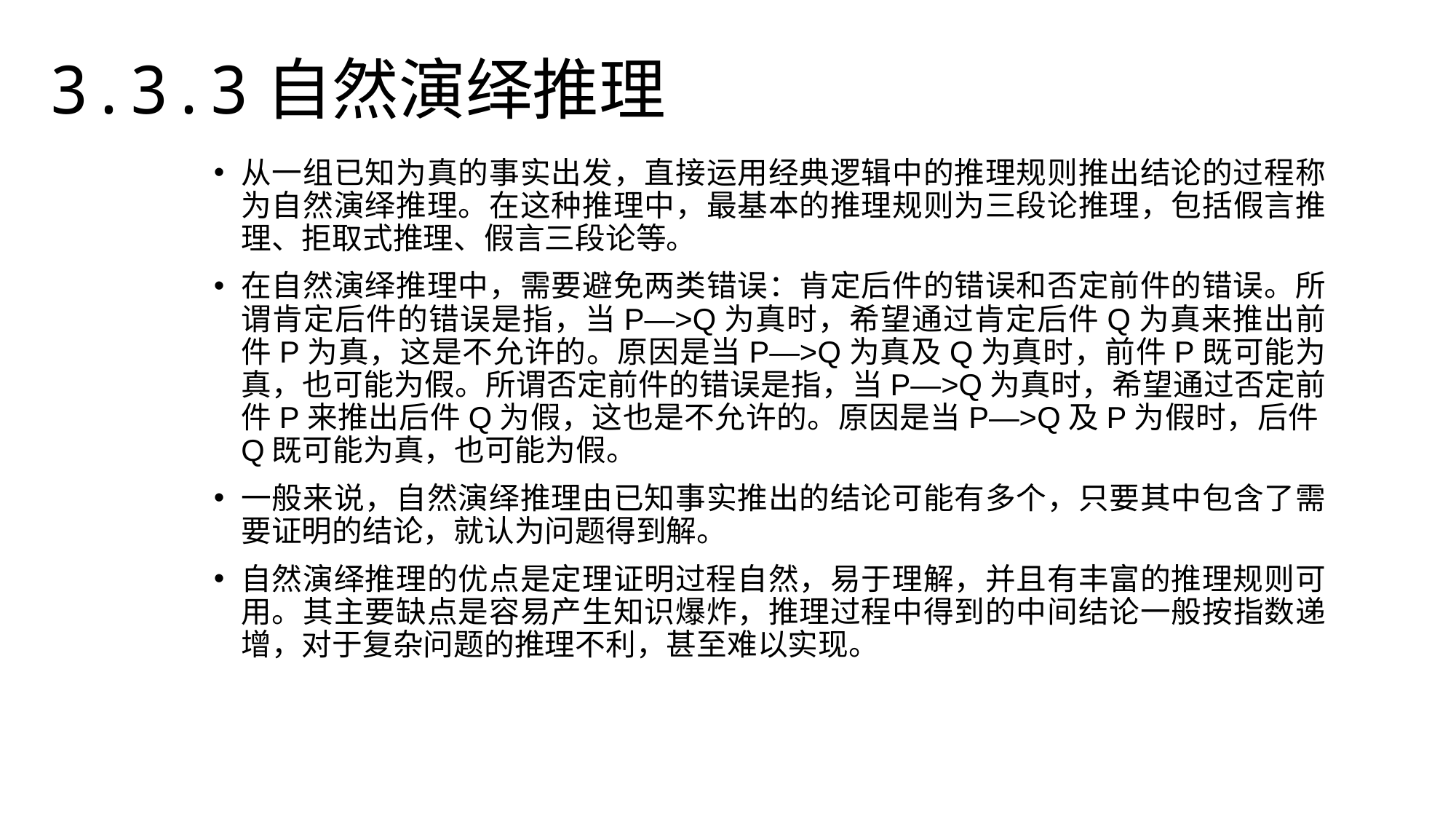

3.3.3自然演绎推理
从一组已知为真的事实出发，直接运用经典逻辑中的推理规则推出结论的过程称为自然演绎推理。在这种推理中，最基本的推理规则为三段论推理，包括假言推理、拒取式推理、假言三段论等。
在自然演绎推理中，需要避免两类错误：肯定后件的错误和否定前件的错误。所谓肯定后件的错误是指，当P—>Q为真时，希望通过肯定后件Q为真来推出前件P为真，这是不允许的。原因是当P—>Q为真及Q为真时，前件P既可能为真，也可能为假。所谓否定前件的错误是指，当P—>Q为真时，希望通过否定前件P来推出后件Q为假，这也是不允许的。原因是当P—>Q及P为假时，后件Q既可能为真，也可能为假。
一般来说，自然演绎推理由已知事实推出的结论可能有多个，只要其中包含了需要证明的结论，就认为问题得到解。
自然演绎推理的优点是定理证明过程自然，易于理解，并且有丰富的推理规则可用。其主要缺点是容易产生知识爆炸，推理过程中得到的中间结论一般按指数递增，对于复杂问题的推理不利，甚至难以实现。